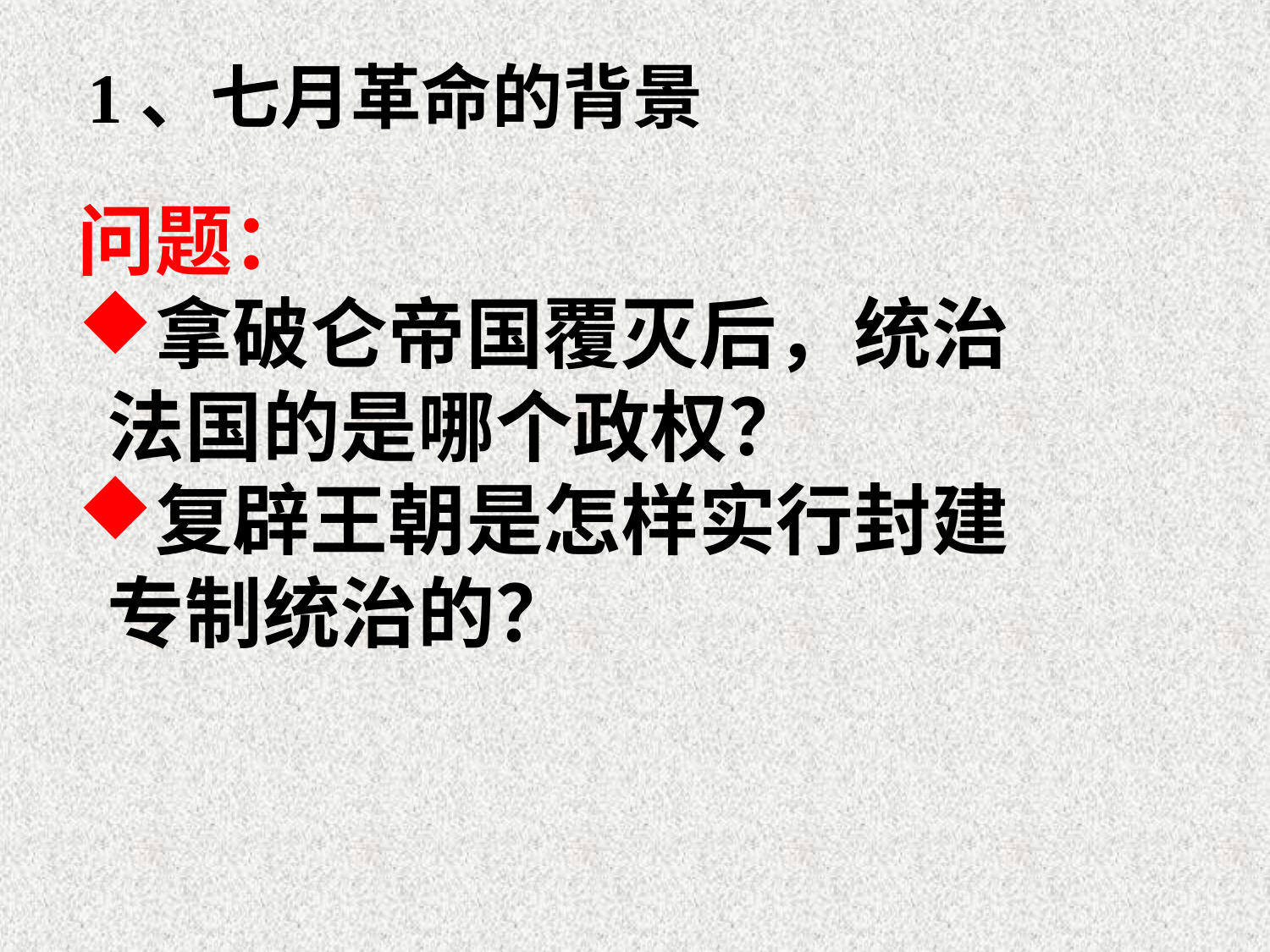

1、七月革命的背景
问题：
拿破仑帝国覆灭后，统治法国的是哪个政权？
复辟王朝是怎样实行封建专制统治的？